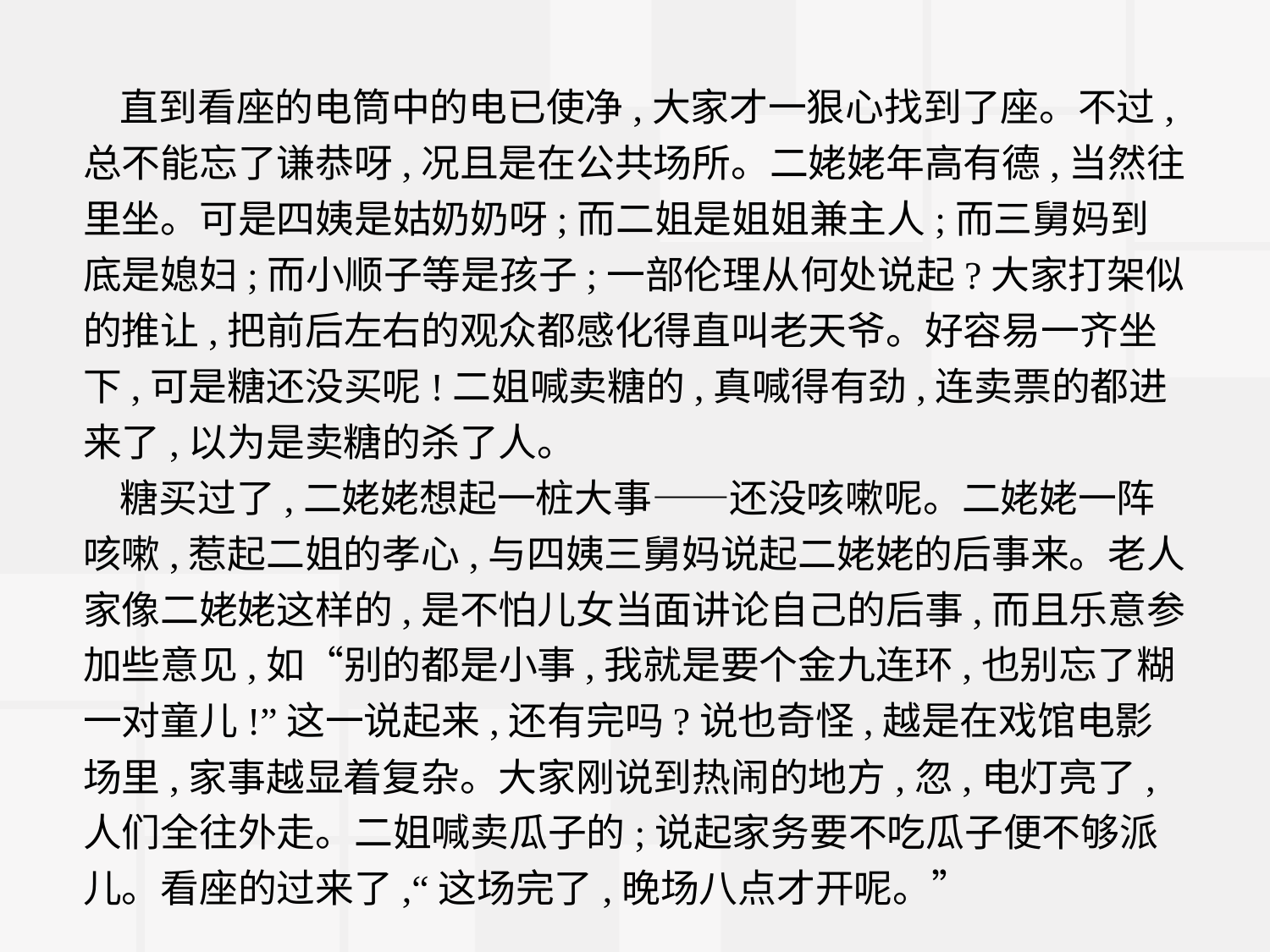

直到看座的电筒中的电已使净,大家才一狠心找到了座。不过,总不能忘了谦恭呀,况且是在公共场所。二姥姥年高有德,当然往里坐。可是四姨是姑奶奶呀;而二姐是姐姐兼主人;而三舅妈到底是媳妇;而小顺子等是孩子;一部伦理从何处说起?大家打架似的推让,把前后左右的观众都感化得直叫老天爷。好容易一齐坐下,可是糖还没买呢!二姐喊卖糖的,真喊得有劲,连卖票的都进来了,以为是卖糖的杀了人。
糖买过了,二姥姥想起一桩大事——还没咳嗽呢。二姥姥一阵咳嗽,惹起二姐的孝心,与四姨三舅妈说起二姥姥的后事来。老人家像二姥姥这样的,是不怕儿女当面讲论自己的后事,而且乐意参加些意见,如“别的都是小事,我就是要个金九连环,也别忘了糊一对童儿!”这一说起来,还有完吗?说也奇怪,越是在戏馆电影场里,家事越显着复杂。大家刚说到热闹的地方,忽,电灯亮了,人们全往外走。二姐喊卖瓜子的;说起家务要不吃瓜子便不够派儿。看座的过来了,“这场完了,晚场八点才开呢。”